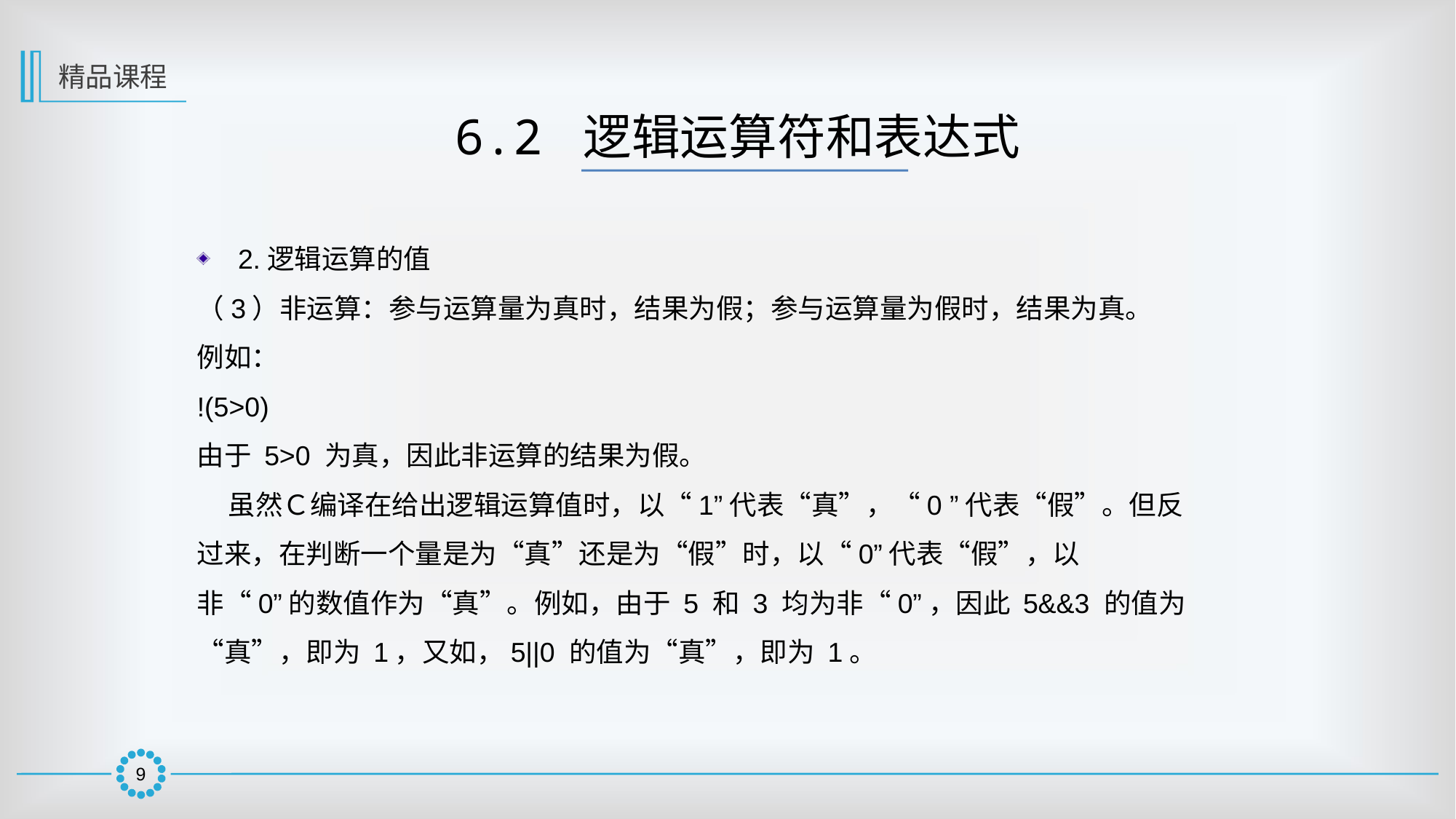

精品课程
6.2 逻辑运算符和表达式

2.逻辑运算的值
（3）非运算：参与运算量为真时，结果为假；参与运算量为假时，结果为真。
例如：
!(5>0)
由于 5>0 为真，因此非运算的结果为假。
    虽然Ｃ编译在给出逻辑运算值时，以“1”代表“真”，“0 ”代表“假”。但反过来，在判断一个量是为“真”还是为“假”时，以“0”代表“假”，以非“0”的数值作为“真”。例如，由于 5 和 3 均为非“0”，因此 5&&3 的值为“真”，即为 1，又如，5||0 的值为“真”，即为 1。

9